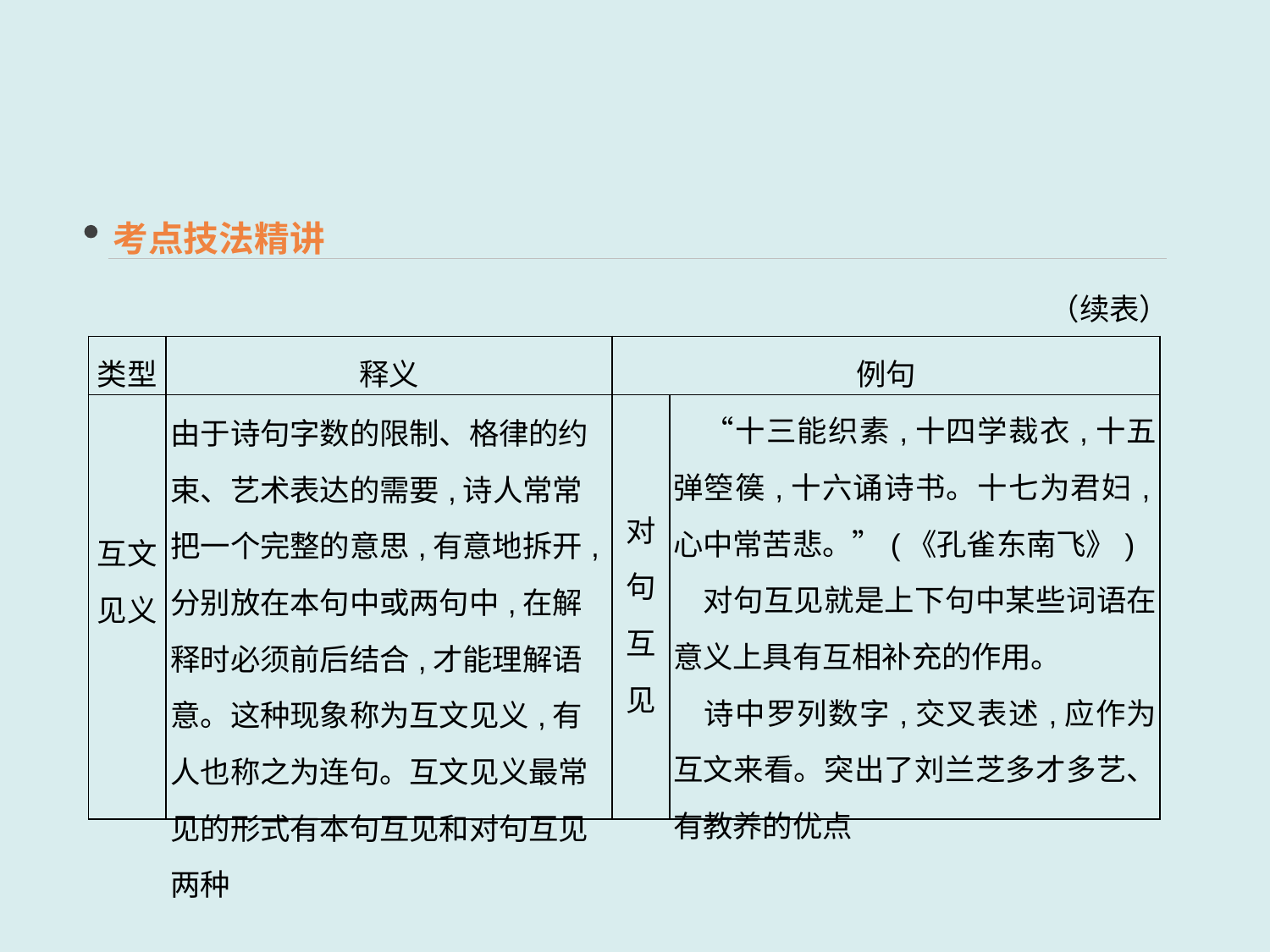

考点技法精讲

（续表）
| 类型 | 释义 | 例句 |  |
| --- | --- | --- | --- |
| 互文 见义 | 由于诗句字数的限制、格律的约束、艺术表达的需要,诗人常常把一个完整的意思,有意地拆开,分别放在本句中或两句中,在解释时必须前后结合,才能理解语意。这种现象称为互文见义,有人也称之为连句。互文见义最常见的形式有本句互见和对句互见两种 | 对句 互见 | “十三能织素,十四学裁衣,十五弹箜篌,十六诵诗书。十七为君妇,心中常苦悲。”(《孔雀东南飞》) 　对句互见就是上下句中某些词语在意义上具有互相补充的作用。 　诗中罗列数字,交叉表述,应作为互文来看。突出了刘兰芝多才多艺、有教养的优点 |